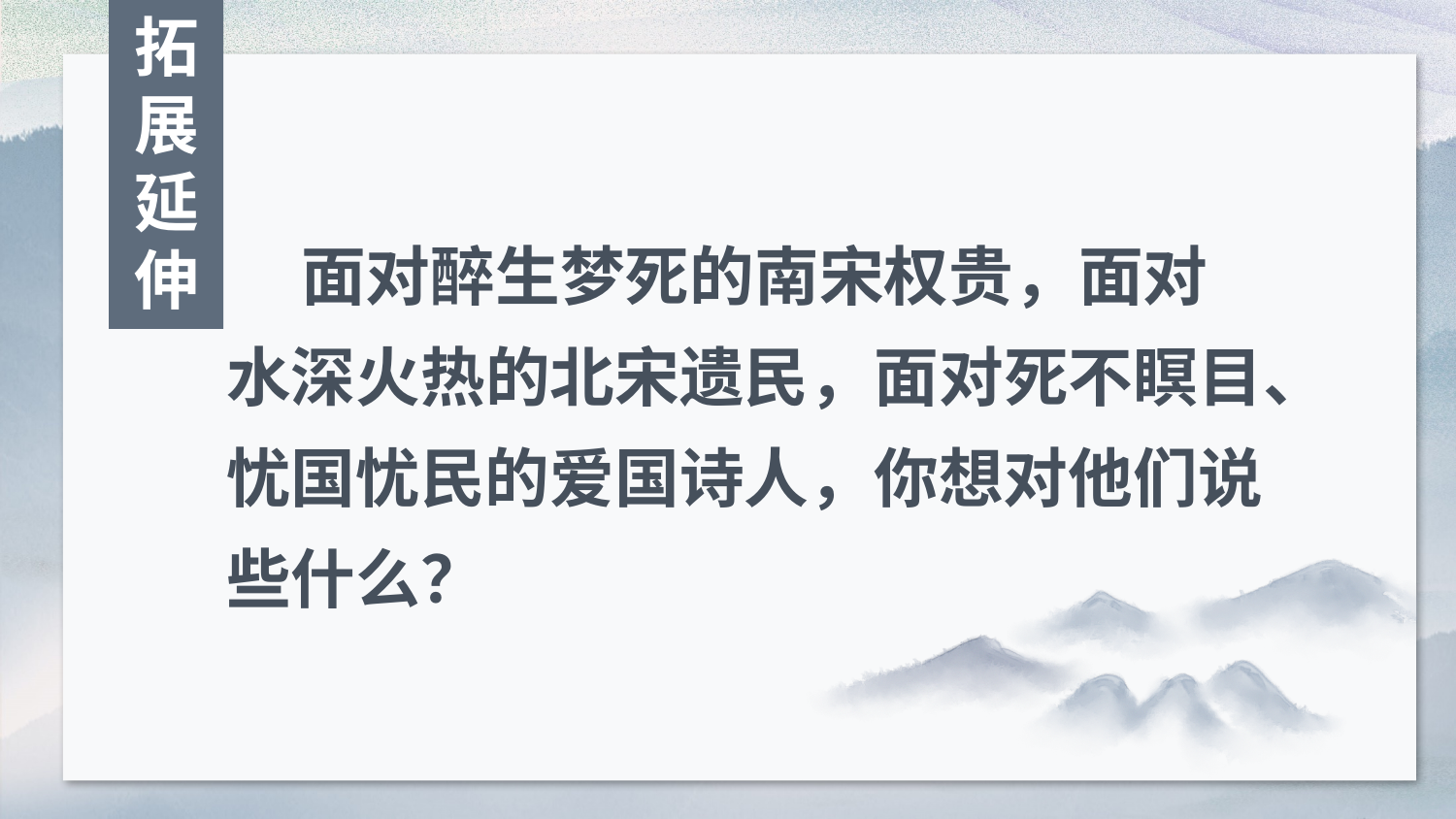

拓展延伸
    面对醉生梦死的南宋权贵，面对水深火热的北宋遗民，面对死不瞑目、忧国忧民的爱国诗人，你想对他们说些什么？